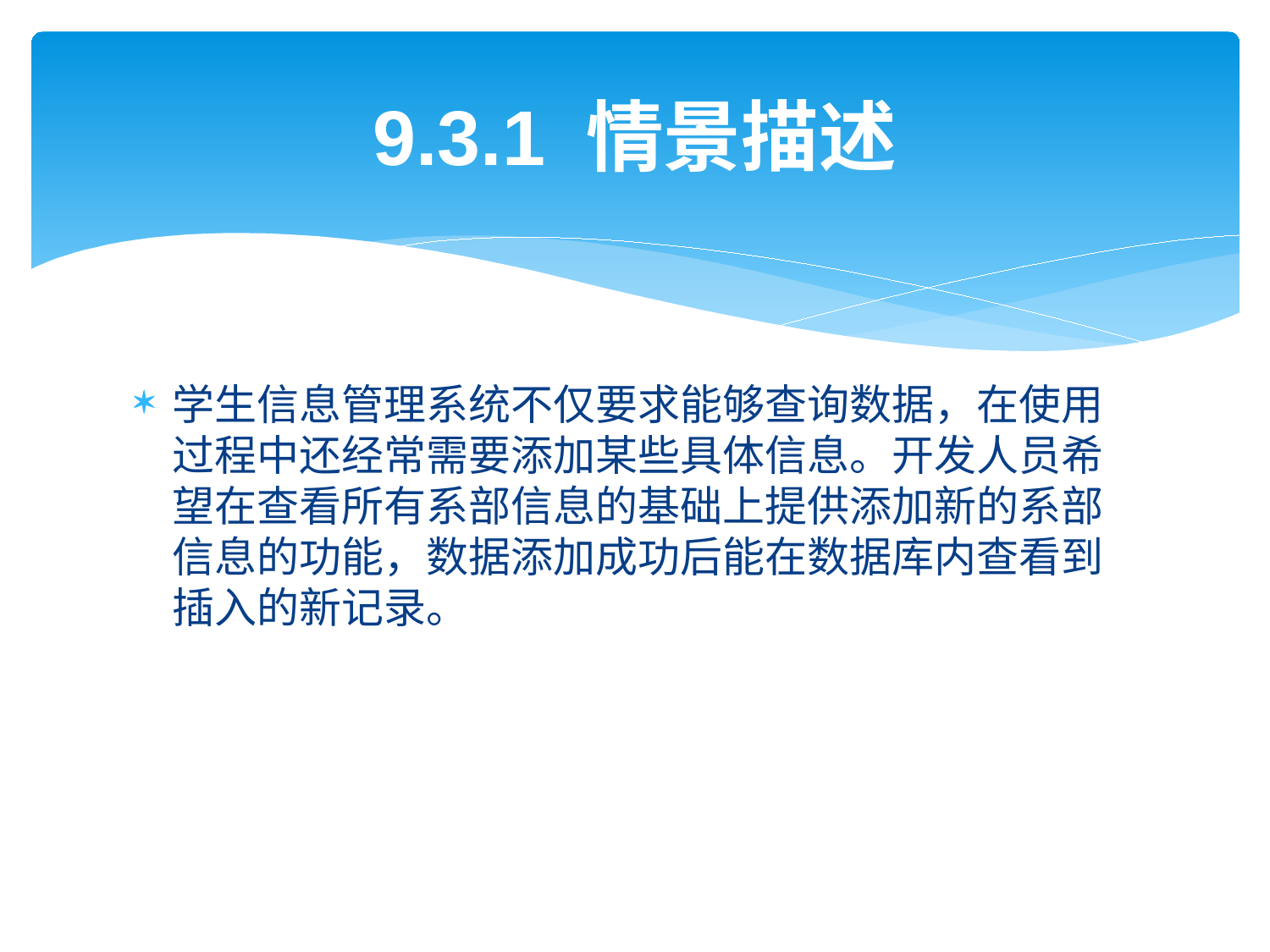

# 9.3.1 情景描述
学生信息管理系统不仅要求能够查询数据，在使用过程中还经常需要添加某些具体信息。开发人员希望在查看所有系部信息的基础上提供添加新的系部信息的功能，数据添加成功后能在数据库内查看到插入的新记录。